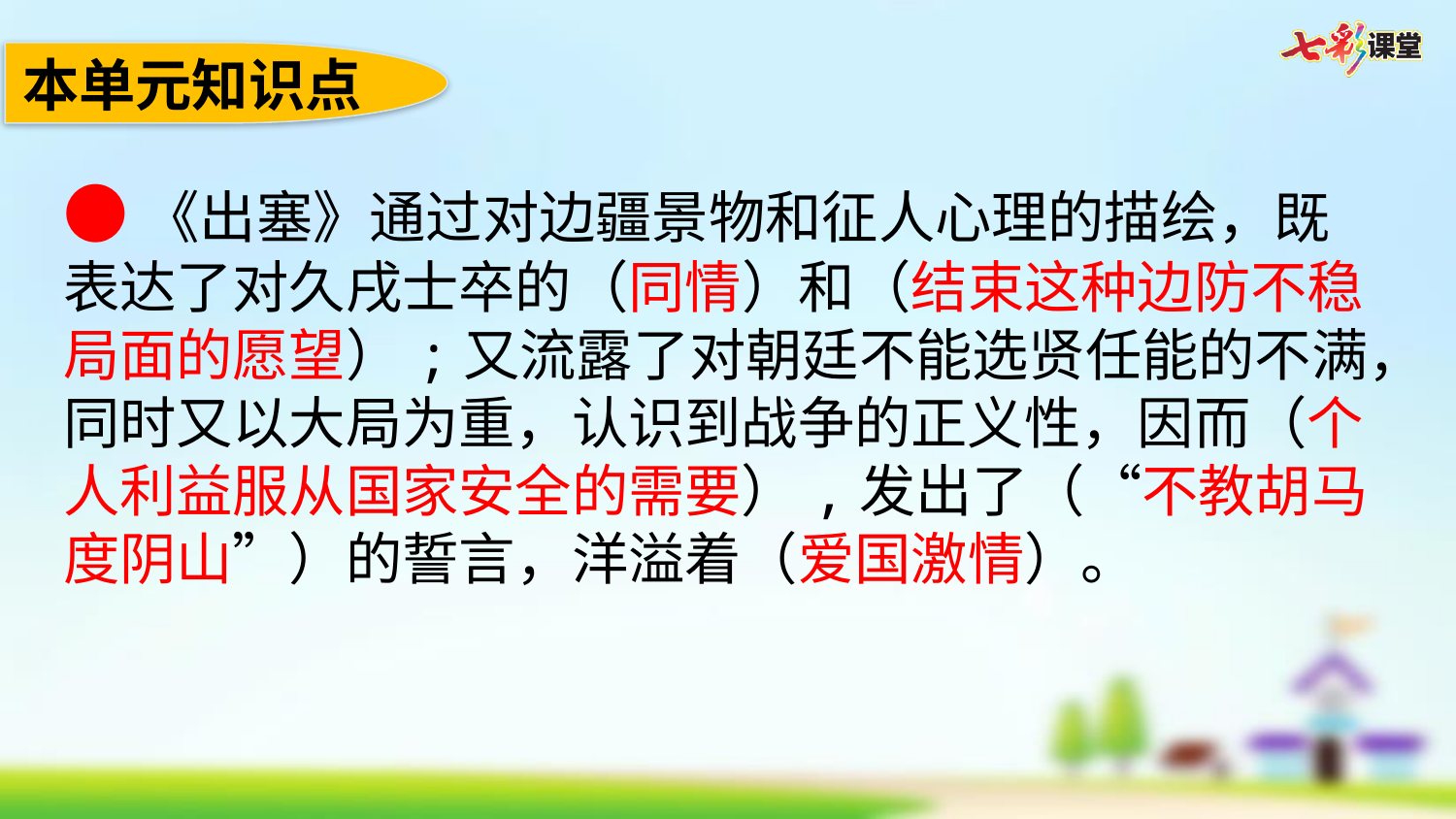

本单元知识点
●《出塞》通过对边疆景物和征人心理的描绘，既表达了对久戌士卒的（同情）和（结束这种边防不稳局面的愿望）;又流露了对朝廷不能选贤任能的不满，同时又以大局为重，认识到战争的正义性，因而（个人利益服从国家安全的需要）,发出了（“不教胡马度阴山”）的誓言，洋溢着（爱国激情）。